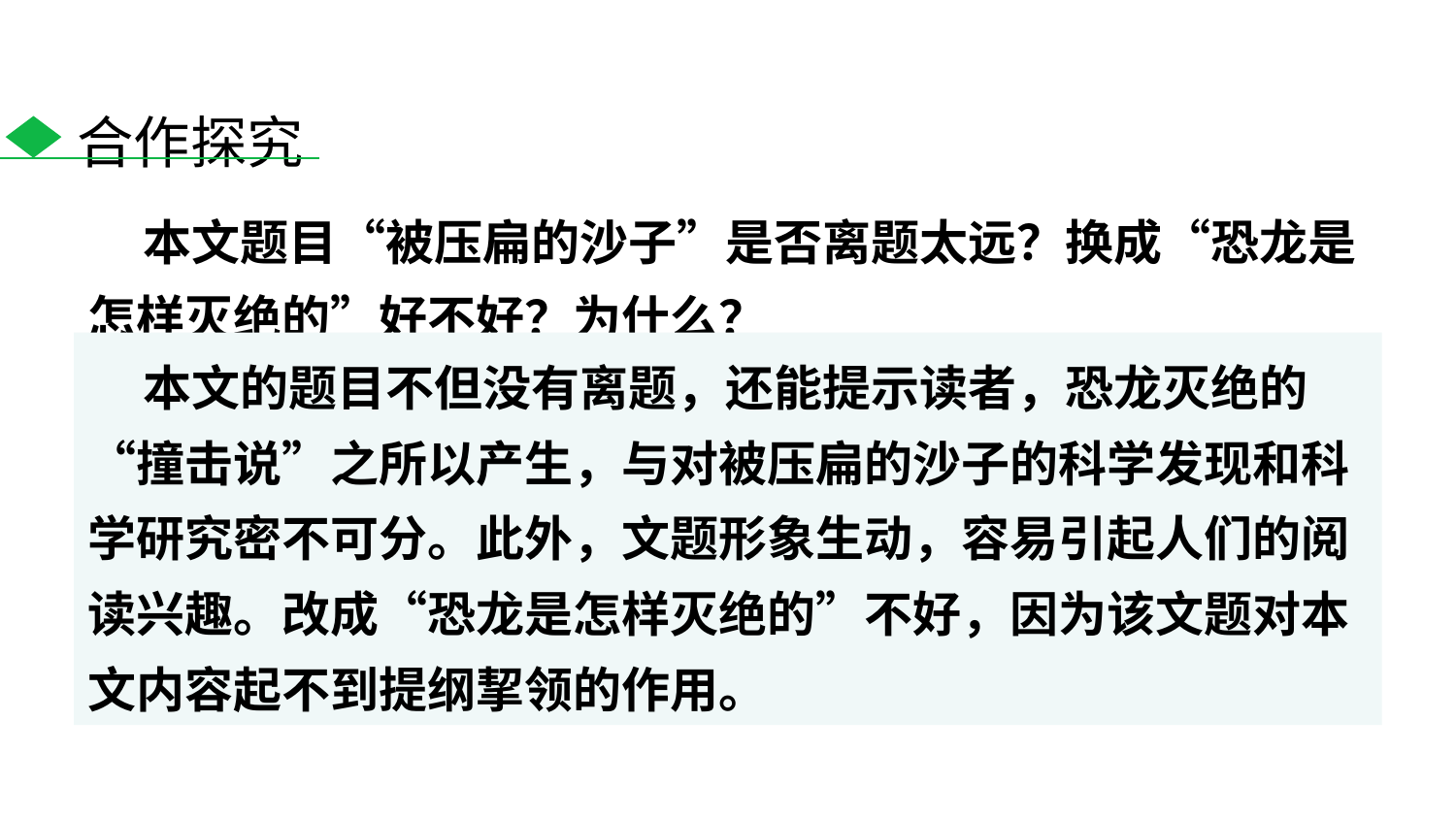

合作探究

    本文题目“被压扁的沙子”是否离题太远？换成“恐龙是怎样灭绝的”好不好？为什么？
    本文的题目不但没有离题，还能提示读者，恐龙灭绝的“撞击说”之所以产生，与对被压扁的沙子的科学发现和科学研究密不可分。此外，文题形象生动，容易引起人们的阅读兴趣。改成“恐龙是怎样灭绝的”不好，因为该文题对本文内容起不到提纲挈领的作用。